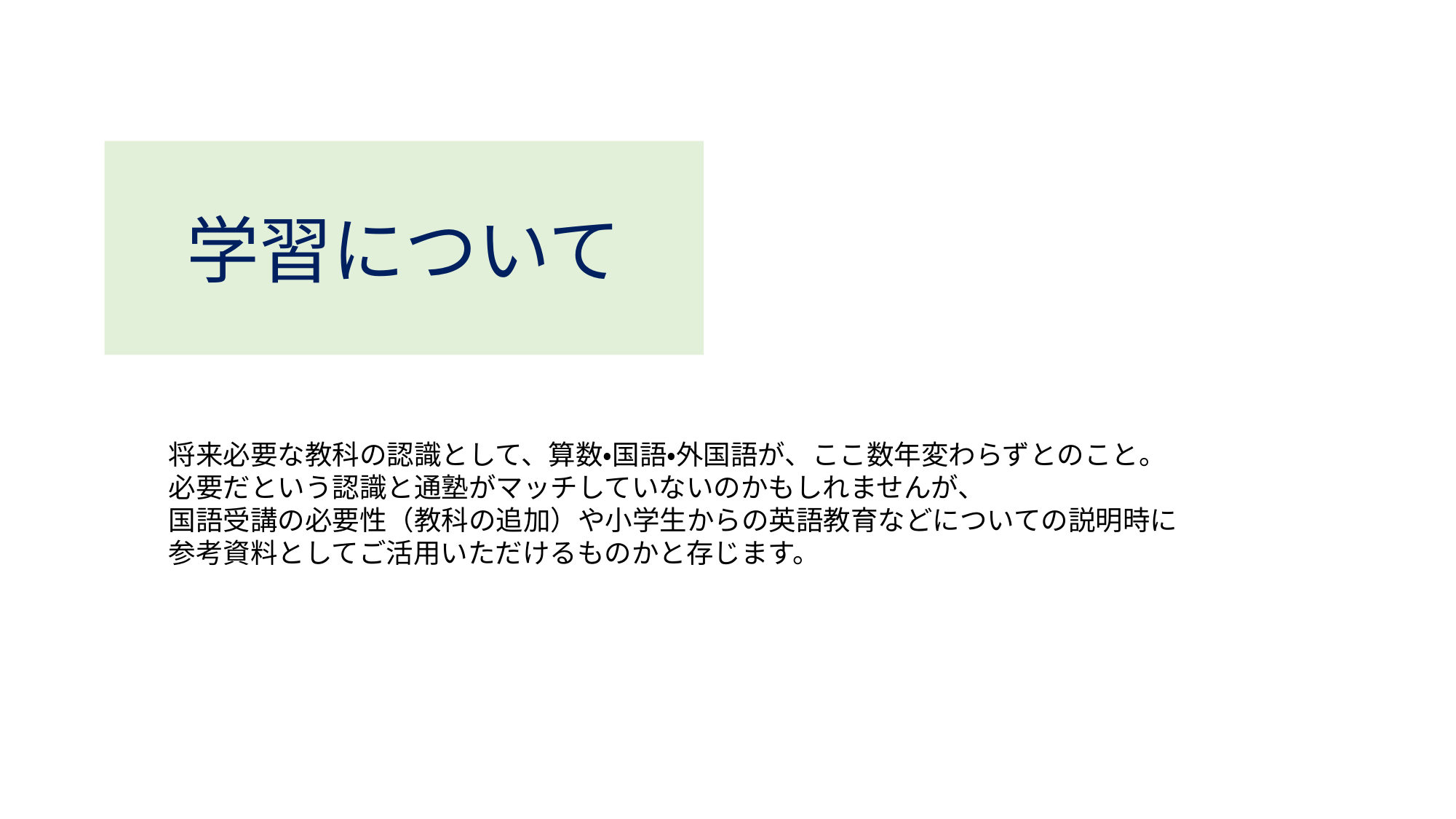

学習について
将来必要な教科の認識として、算数・国語・外国語が、ここ数年変わらずとのこと。
必要だという認識と通塾がマッチしていないのかもしれませんが、
国語受講の必要性（教科の追加）や小学生からの英語教育などについての説明時に
参考資料としてご活用いただけるものかと存じます。